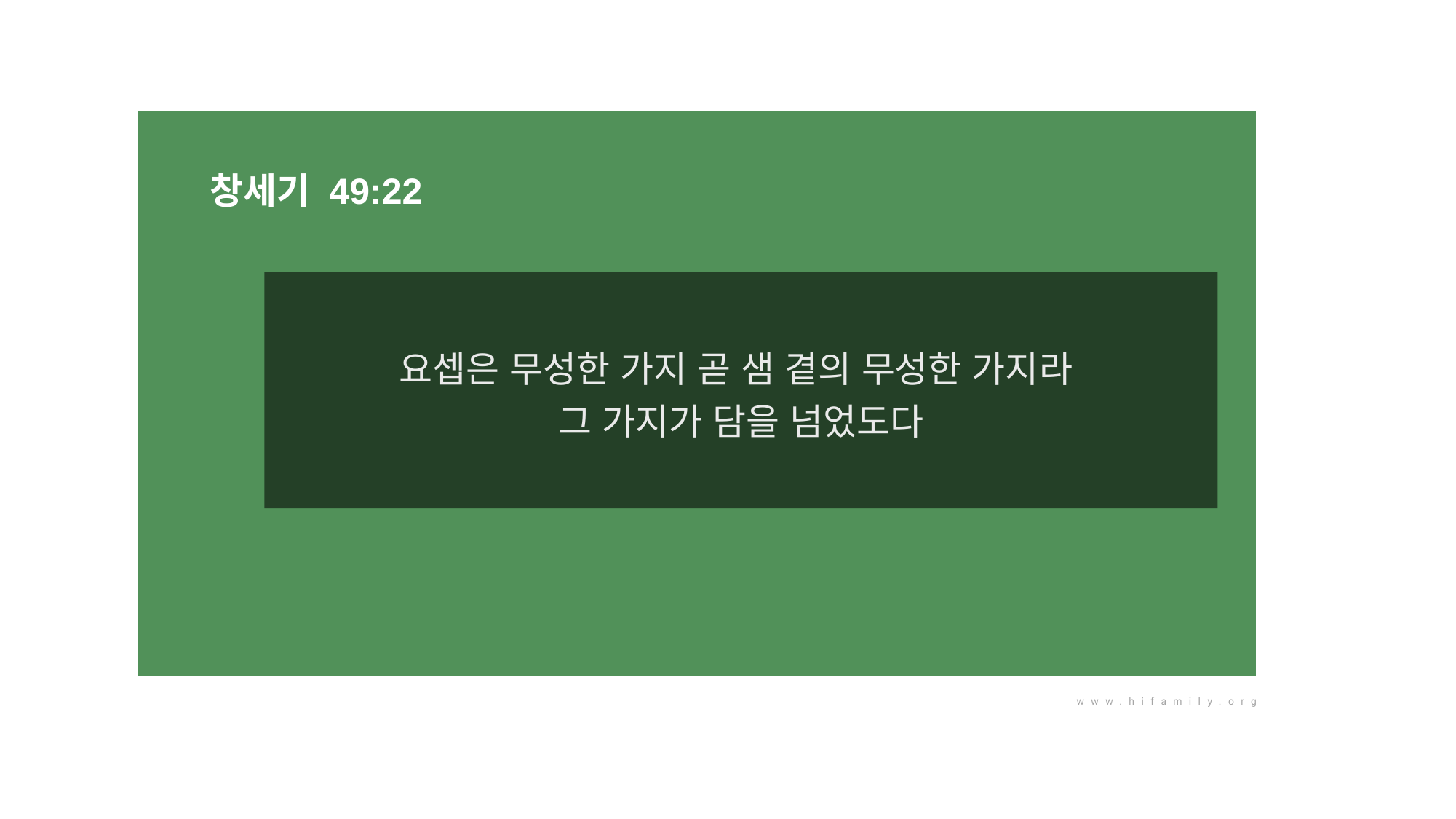

창세기 49:22
요셉은 무성한 가지 곧 샘 곁의 무성한 가지라
그 가지가 담을 넘었도다
www.hifamily.org